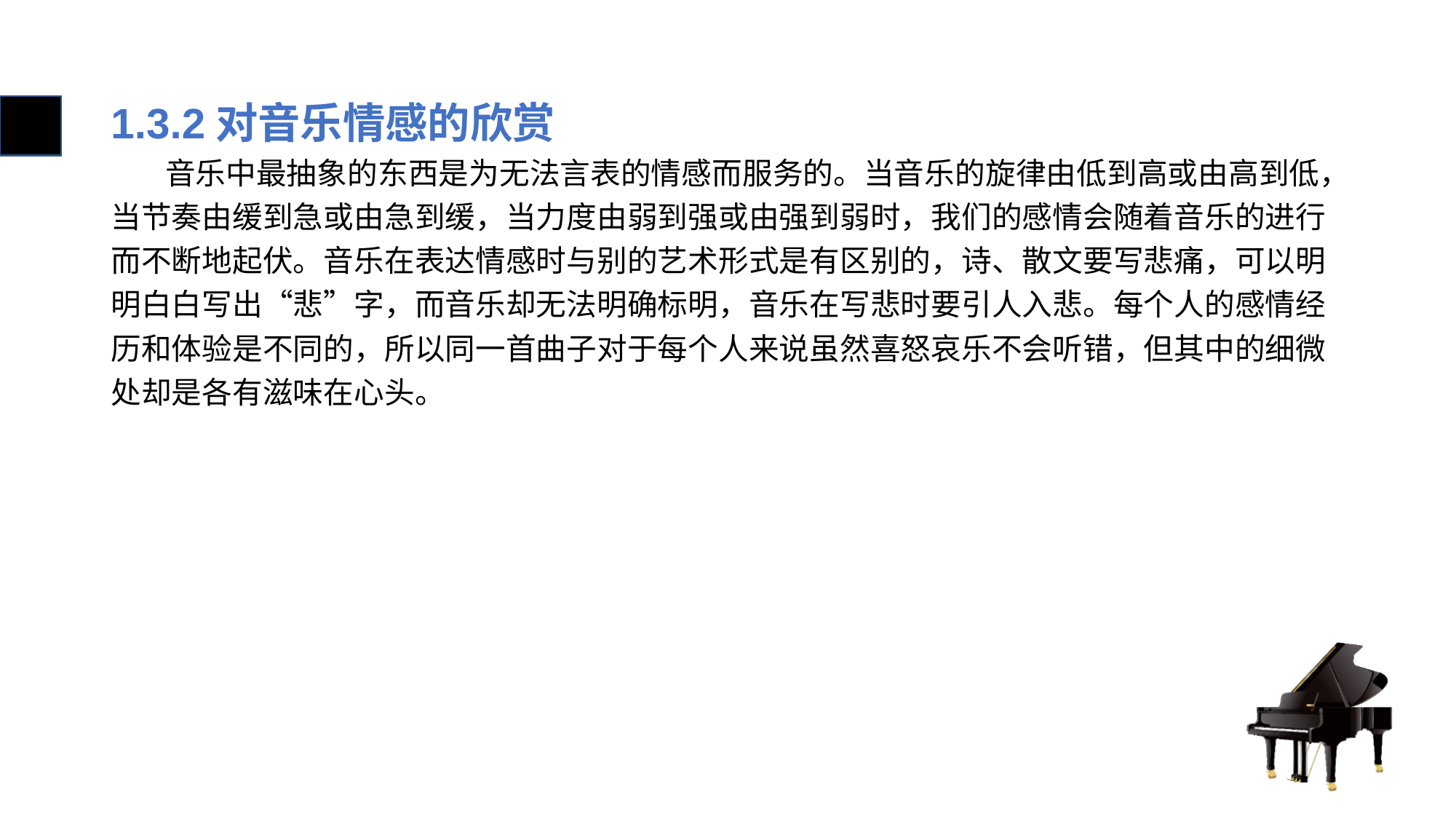

# 1.3.2对音乐情感的欣赏
       音乐中最抽象的东西是为无法言表的情感而服务的。当音乐的旋律由低到高或由高到低，当节奏由缓到急或由急到缓，当力度由弱到强或由强到弱时，我们的感情会随着音乐的进行而不断地起伏。音乐在表达情感时与别的艺术形式是有区别的，诗、散文要写悲痛，可以明明白白写出“悲”字，而音乐却无法明确标明，音乐在写悲时要引人入悲。每个人的感情经历和体验是不同的，所以同一首曲子对于每个人来说虽然喜怒哀乐不会听错，但其中的细微处却是各有滋味在心头。